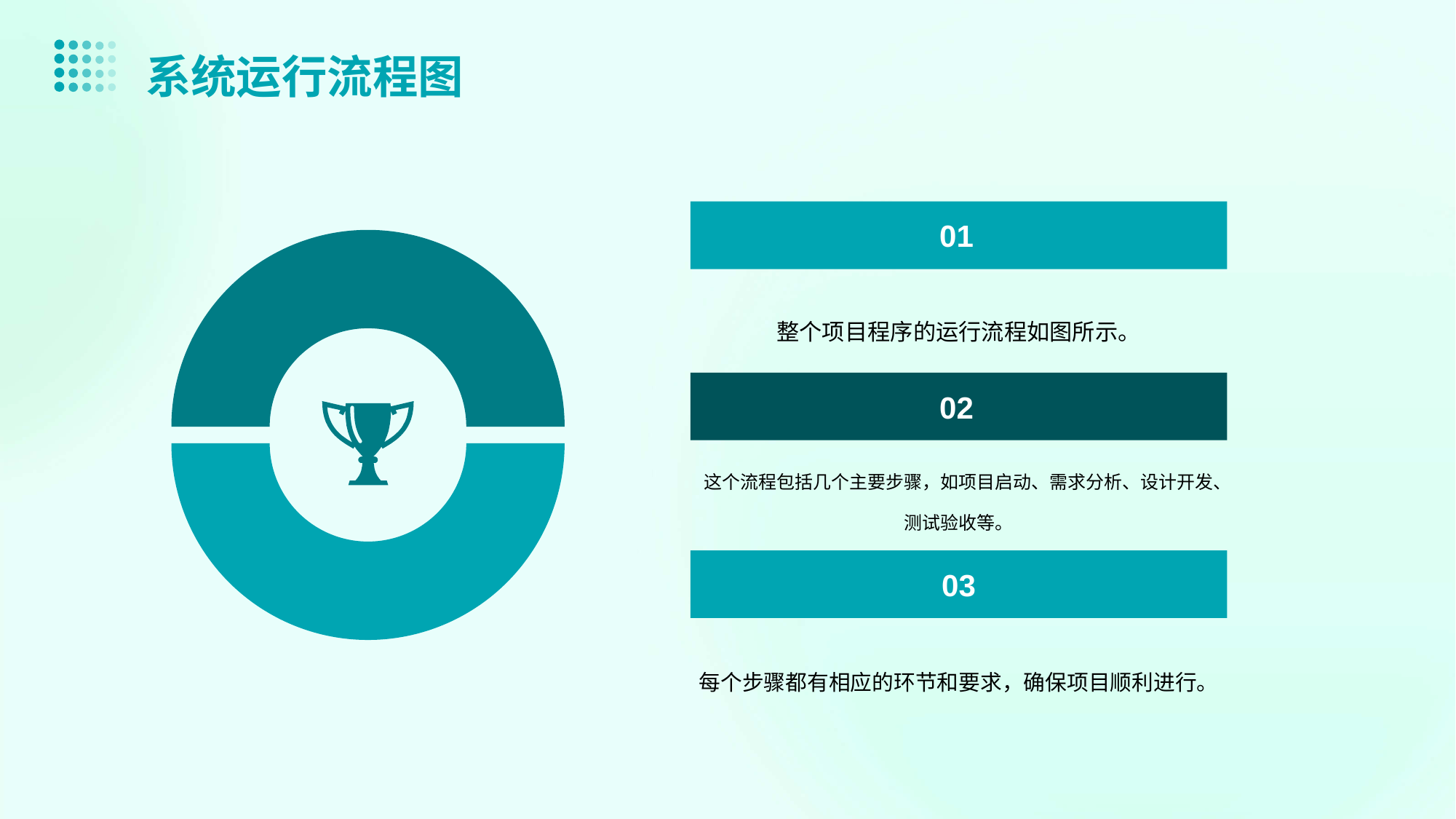

系统运行流程图

01

整个项目程序的运行流程如图所示。

02

这个流程包括几个主要步骤，如项目启动、需求分析、设计开发、测试验收等。

03
每个步骤都有相应的环节和要求，确保项目顺利进行。